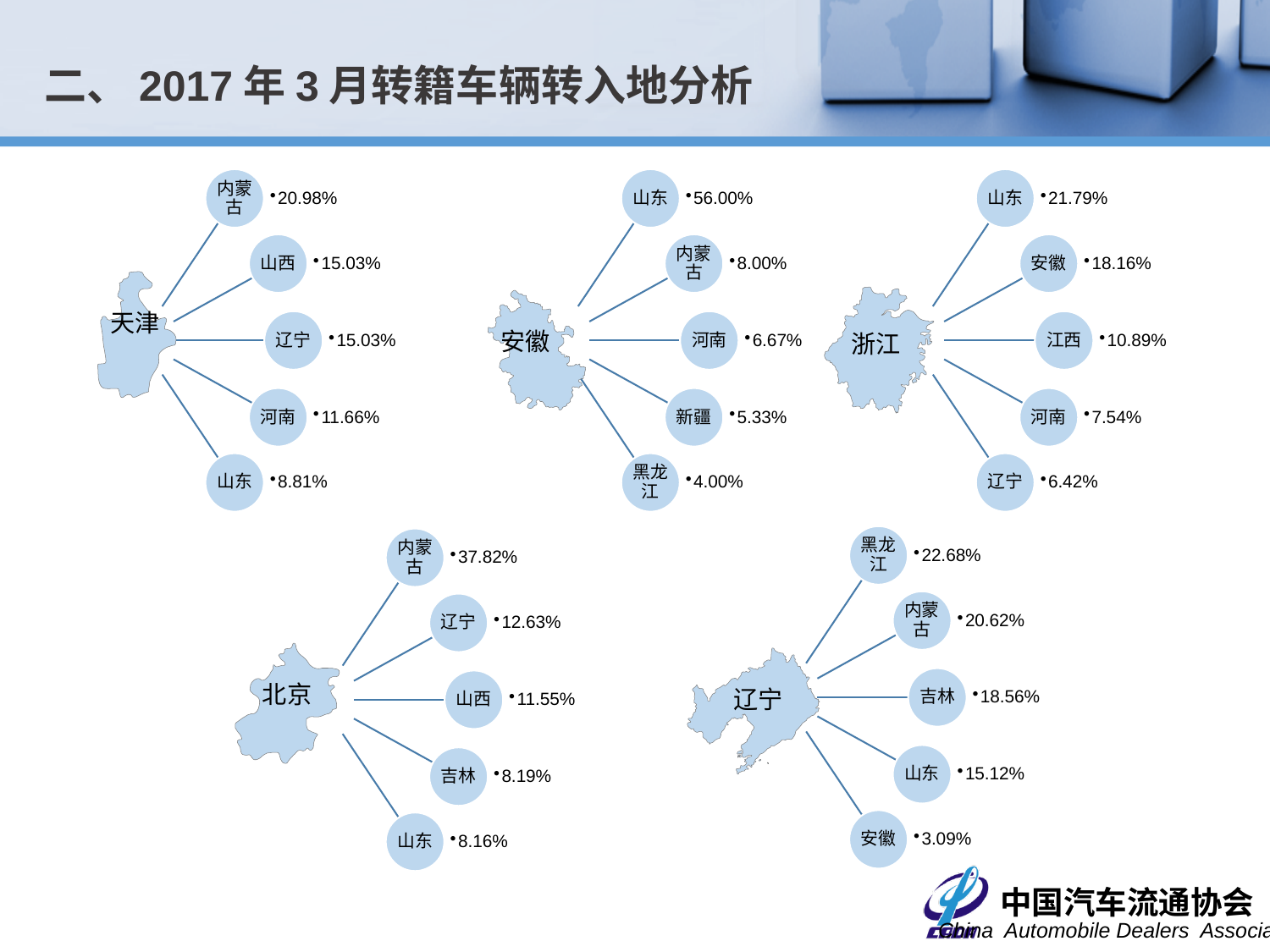

二、2017年3月转籍车辆转入地分析
内蒙古
20.98%
山西
15.03%
辽宁
15.03%
河南
11.66%
山东
8.81%
山东
56.00%
内蒙古
8.00%
河南
6.67%
新疆
5.33%
黑龙江
4.00%
山东
21.79%
安徽
18.16%
江西
10.89%
河南
7.54%
辽宁
6.42%

天津

浙江

安徽
黑龙江
22.68%
内蒙古
20.62%
吉林
18.56%
山东
15.12%
安徽
3.09%
内蒙古
37.82%
辽宁
12.63%
山西
11.55%
吉林
8.19%
山东
8.16%

北京

     辽宁